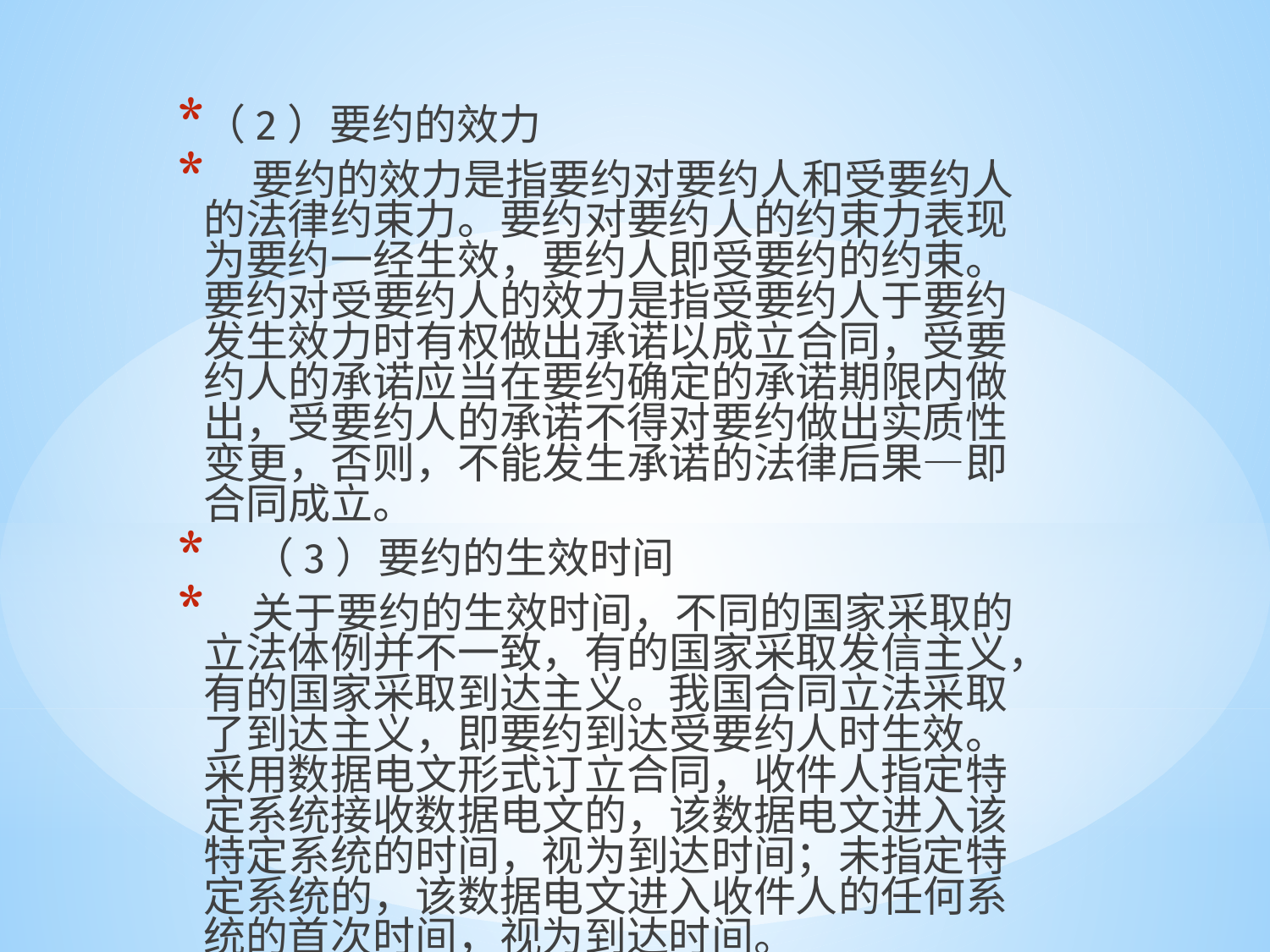

（2）要约的效力
    要约的效力是指要约对要约人和受要约人的法律约束力。要约对要约人的约束力表现为要约一经生效，要约人即受要约的约束。要约对受要约人的效力是指受要约人于要约发生效力时有权做出承诺以成立合同，受要约人的承诺应当在要约确定的承诺期限内做出，受要约人的承诺不得对要约做出实质性变更，否则，不能发生承诺的法律后果—即合同成立。
    （3）要约的生效时间
    关于要约的生效时间，不同的国家采取的立法体例并不一致，有的国家采取发信主义，有的国家采取到达主义。我国合同立法采取了到达主义，即要约到达受要约人时生效。采用数据电文形式订立合同，收件人指定特定系统接收数据电文的，该数据电文进入该特定系统的时间，视为到达时间；未指定特定系统的，该数据电文进入收件人的任何系统的首次时间，视为到达时间。
#